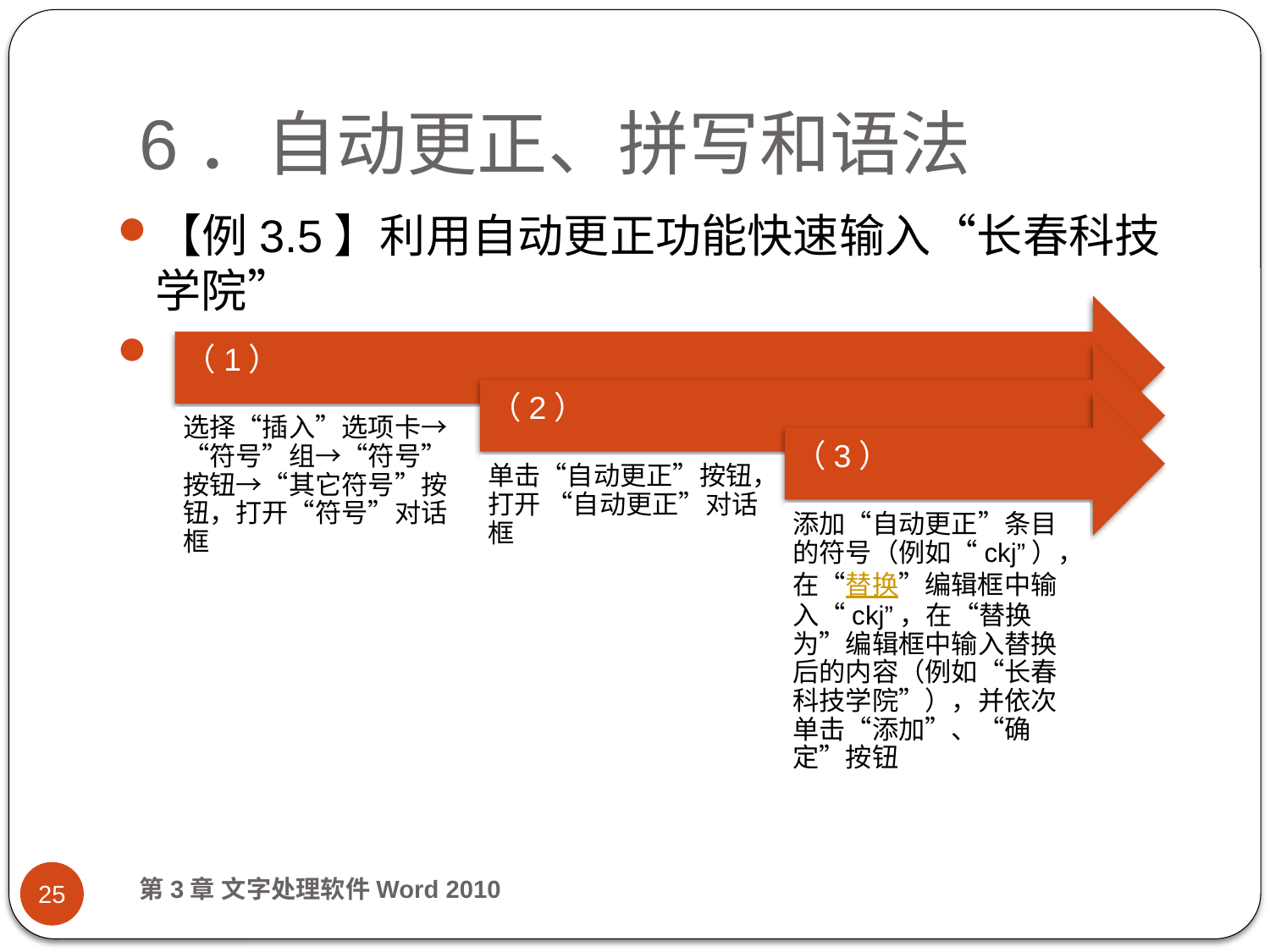

# 6．自动更正、拼写和语法
【例3.5】利用自动更正功能快速输入“长春科技学院”
【操作步骤】

（1）
选择“插入”选项卡→“符号”组→“符号”按钮→“其它符号”按钮，打开“符号”对话框
（2）
单击“自动更正”按钮，打开 “自动更正”对话框
（3）
添加“自动更正”条目的符号（例如“ckj”），在“替换”编辑框中输入“ckj”，在“替换为”编辑框中输入替换后的内容（例如“长春科技学院”），并依次单击“添加”、“确定”按钮
第3章 文字处理软件Word 2010
25